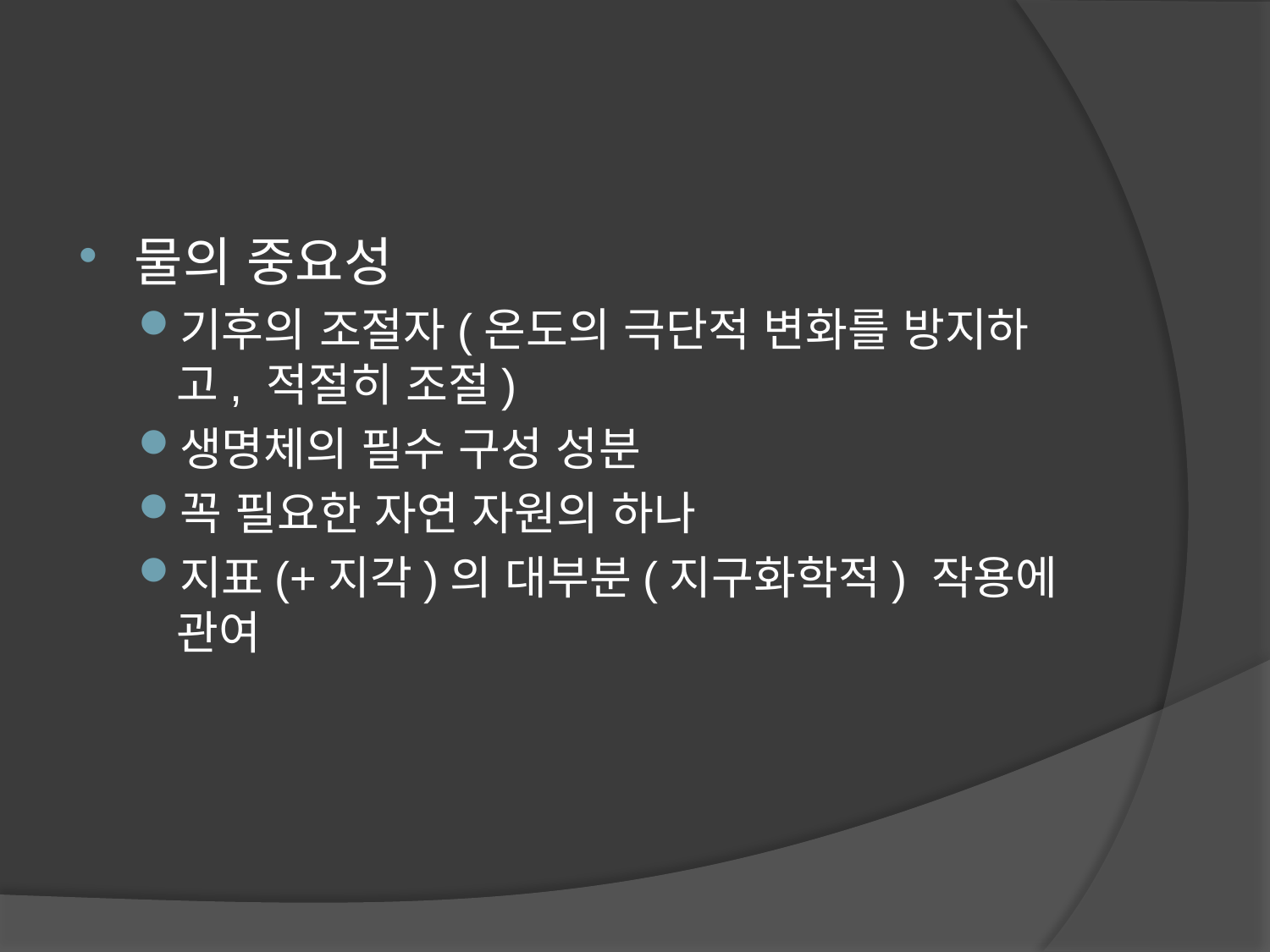

물의 중요성
기후의 조절자(온도의 극단적 변화를 방지하고, 적절히 조절)
생명체의 필수 구성 성분
꼭 필요한 자연 자원의 하나
지표(+지각)의 대부분(지구화학적) 작용에 관여